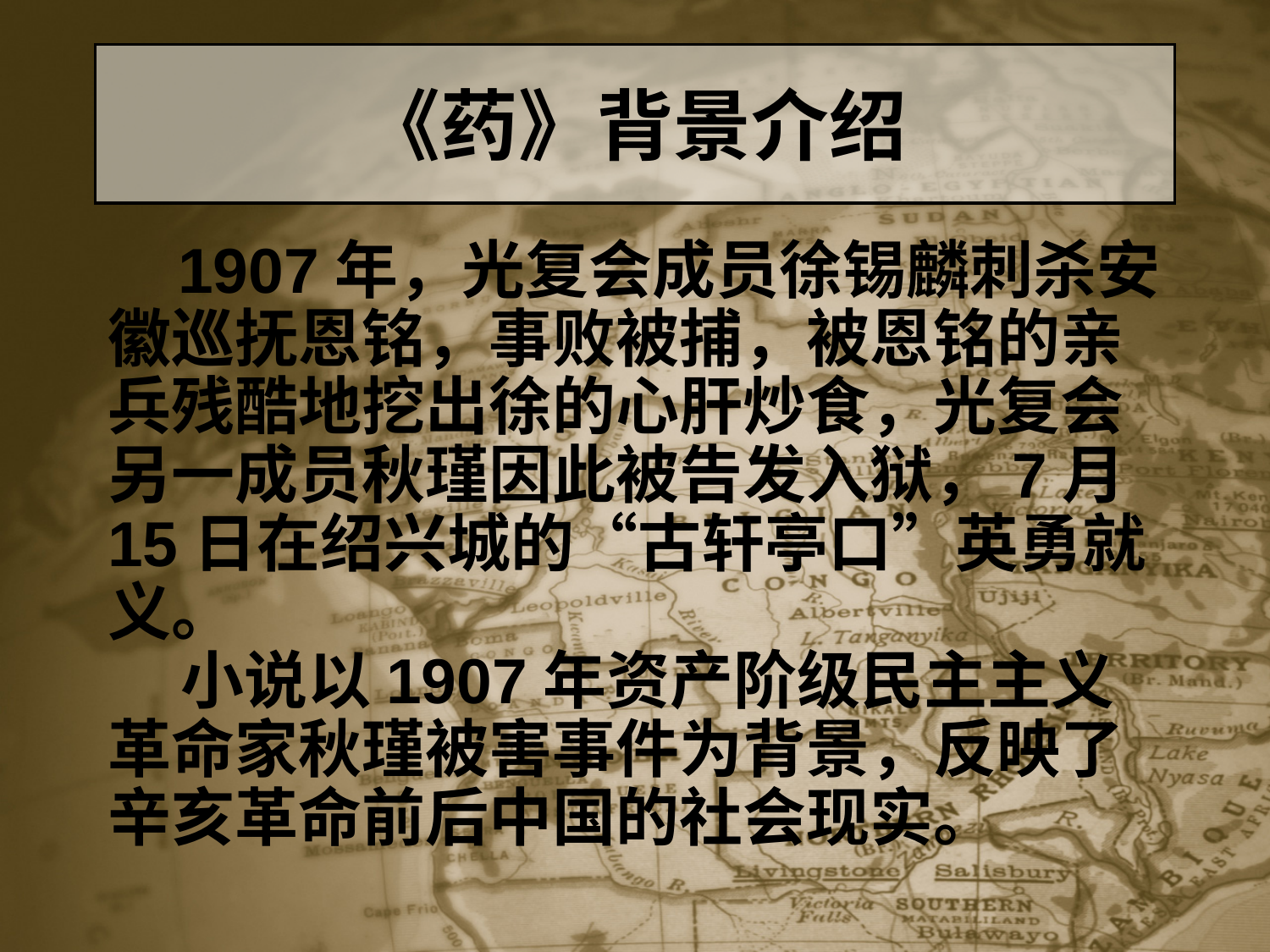

# 《药》背景介绍
    1907年，光复会成员徐锡麟刺杀安徽巡抚恩铭，事败被捕，被恩铭的亲兵残酷地挖出徐的心肝炒食，光复会另一成员秋瑾因此被告发入狱，7月15日在绍兴城的“古轩亭口”英勇就义。
    小说以1907年资产阶级民主主义革命家秋瑾被害事件为背景，反映了辛亥革命前后中国的社会现实。